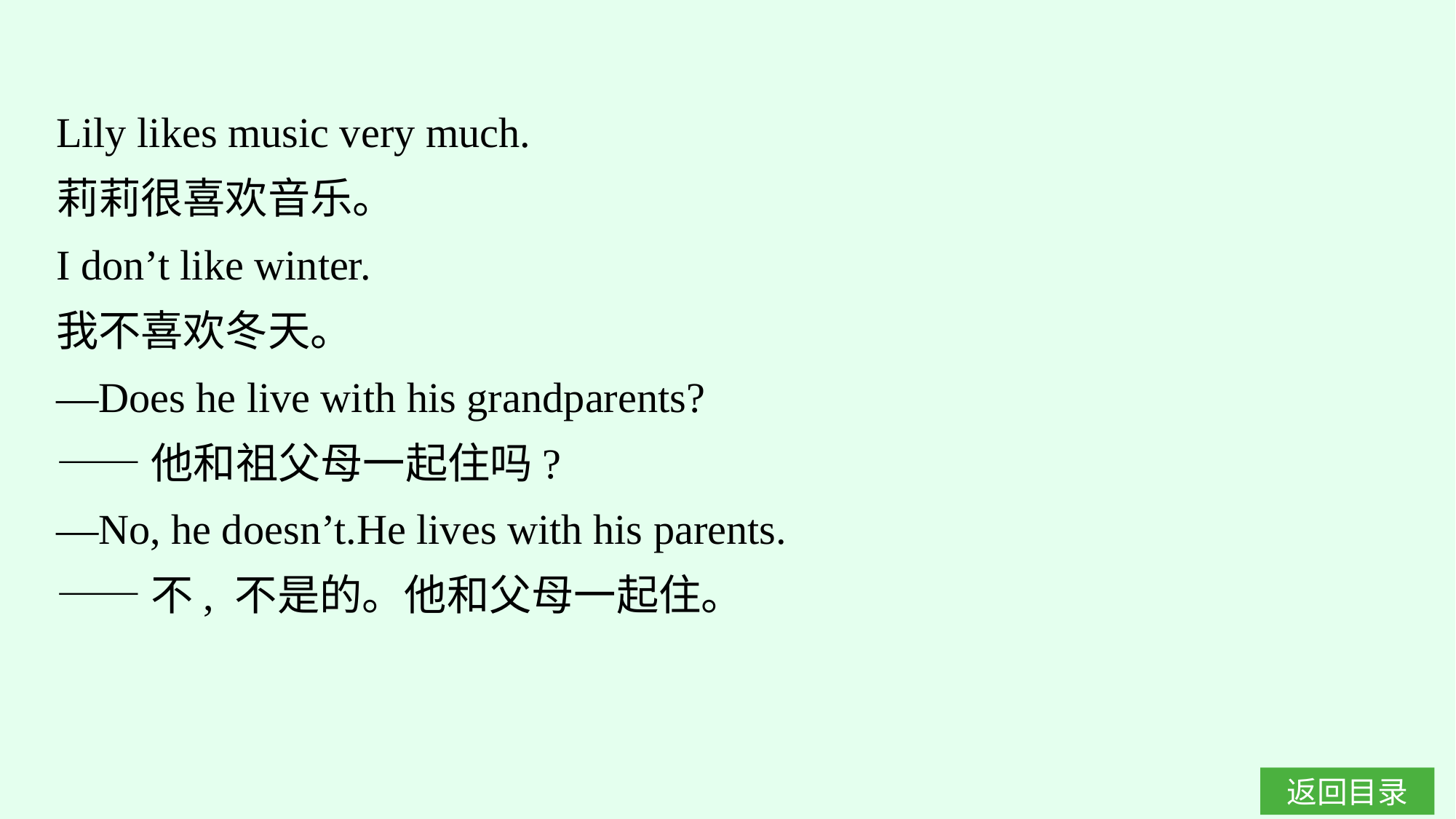

Lily likes music very much.
莉莉很喜欢音乐。
I don’t like winter.
我不喜欢冬天。
—Does he live with his grandparents?
——他和祖父母一起住吗?
—No, he doesn’t.He lives with his parents.
——不, 不是的。他和父母一起住。